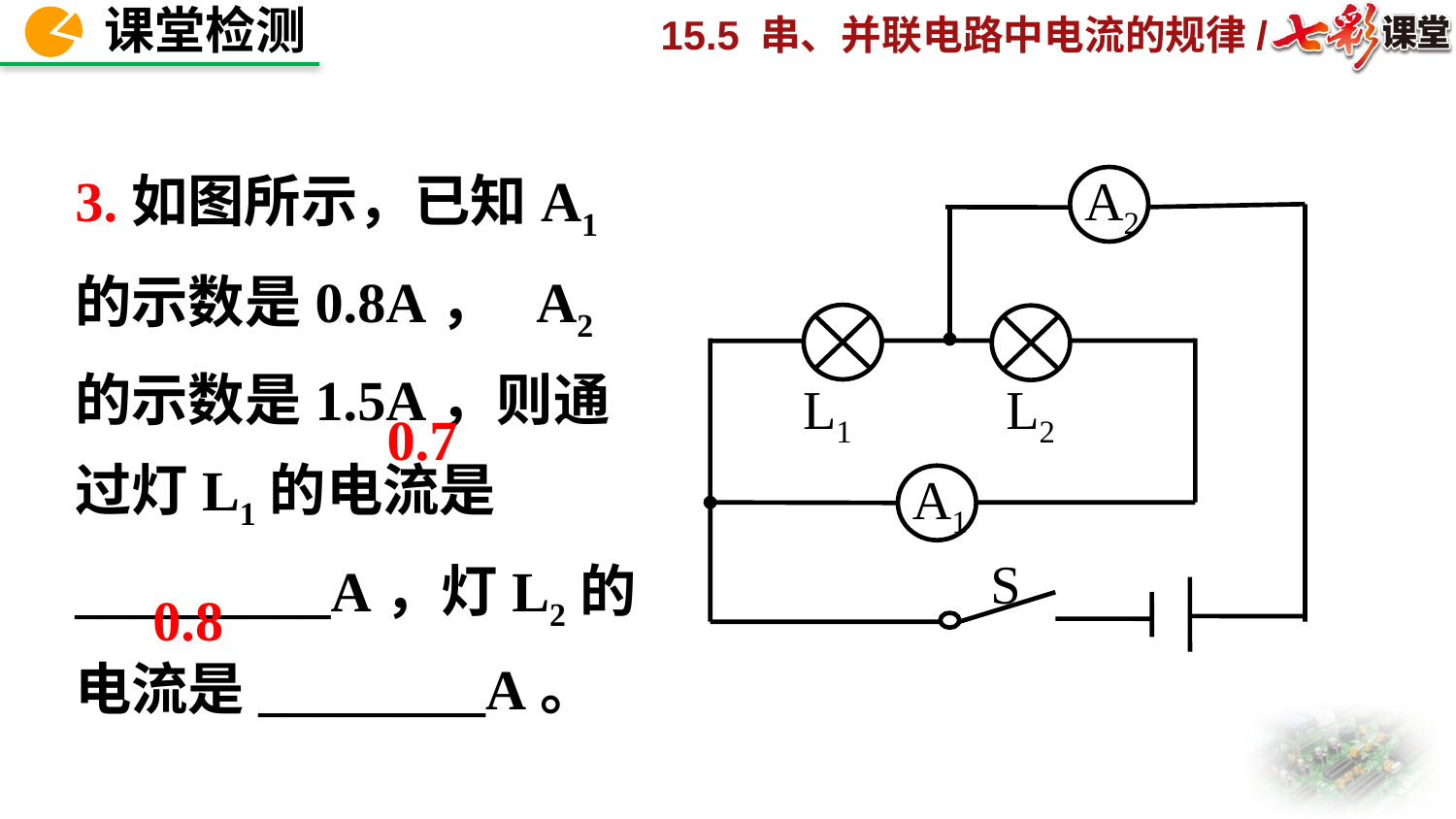

3.如图所示，已知A1的示数是0.8A，  A2的示数是1.5A，则通过灯L1的电流是_________A，灯L2的电流是________A。
A2

L1
L2
A1

S

0.7
0.8